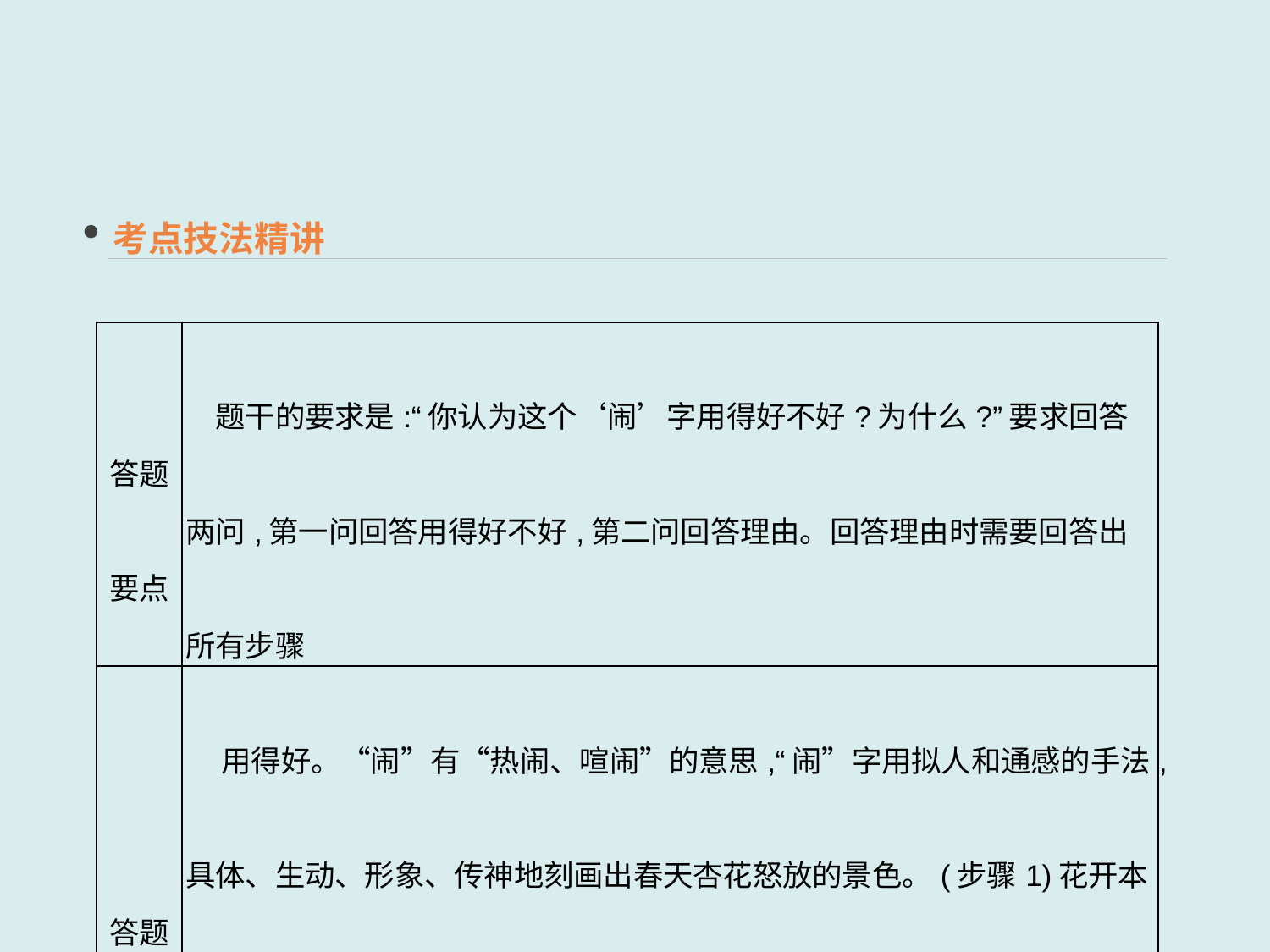

考点技法精讲

| 答题要点 | 题干的要求是:“你认为这个‘闹’字用得好不好?为什么?”要求回答两问,第一问回答用得好不好,第二问回答理由。回答理由时需要回答出所有步骤 |
| --- | --- |
| 答题步骤 | 用得好。“闹”有“热闹、喧闹”的意思,“闹”字用拟人和通感的手法,具体、生动、形象、传神地刻画出春天杏花怒放的景色。(步骤1)花开本来没有声音,这里用拟人和通感的手法使其具有了声音,展现出春意盎然、杏花闹春的景象,使人在视觉里获得了听觉的感受,突出了春天美丽而有生气的特征,(步骤2)表达了作者对春天的无比喜爱之情。(步骤3) |